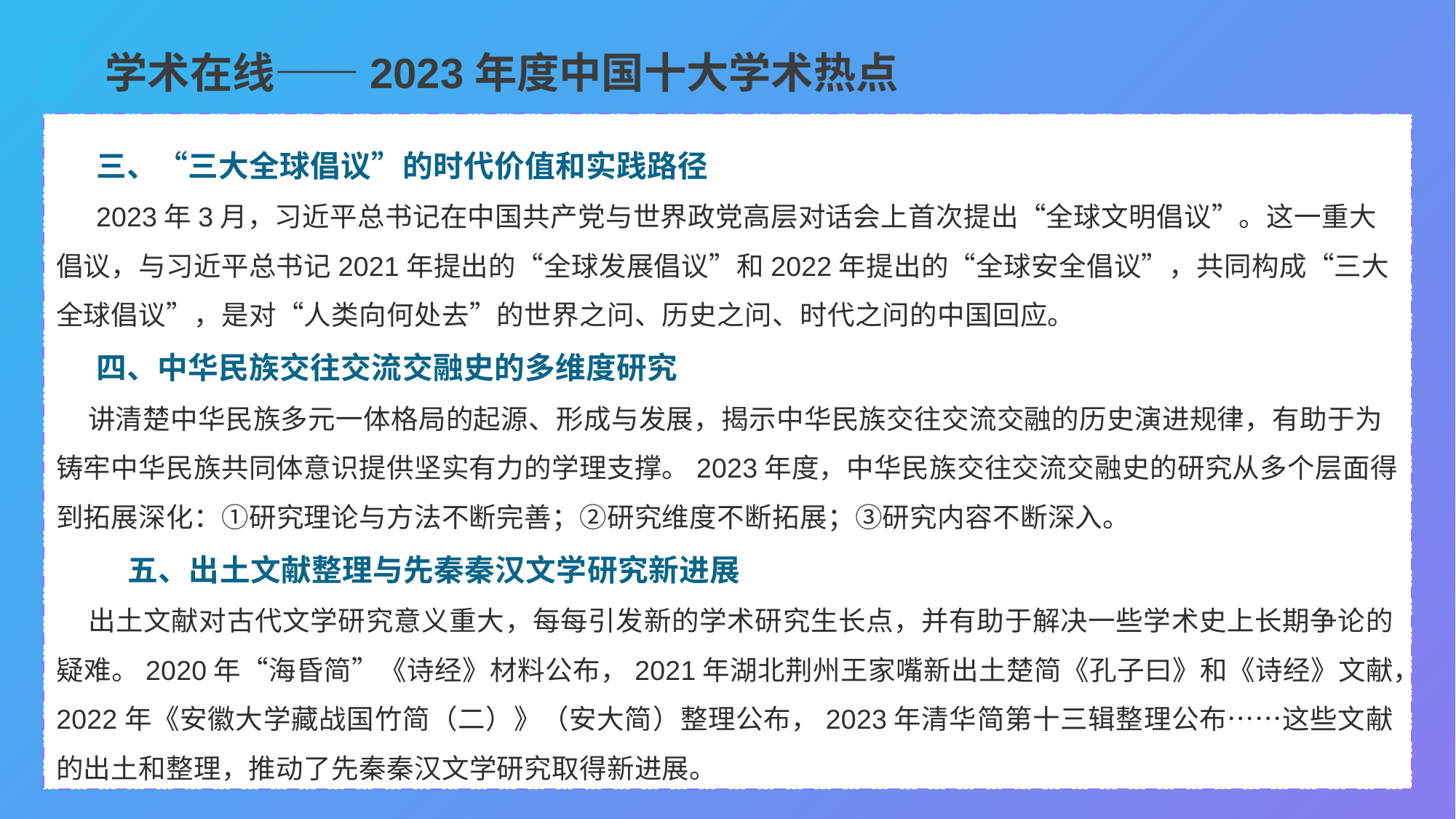

学术在线——2023年度中国十大学术热点

三、“三大全球倡议”的时代价值和实践路径
2023年3月，习近平总书记在中国共产党与世界政党高层对话会上首次提出“全球文明倡议”。这一重大倡议，与习近平总书记2021年提出的“全球发展倡议”和2022年提出的“全球安全倡议”，共同构成“三大全球倡议”，是对“人类向何处去”的世界之问、历史之问、时代之问的中国回应。
四、中华民族交往交流交融史的多维度研究
讲清楚中华民族多元一体格局的起源、形成与发展，揭示中华民族交往交流交融的历史演进规律，有助于为铸牢中华民族共同体意识提供坚实有力的学理支撑。2023年度，中华民族交往交流交融史的研究从多个层面得到拓展深化：①研究理论与方法不断完善；②研究维度不断拓展；③研究内容不断深入。
五、出土文献整理与先秦秦汉文学研究新进展
出土文献对古代文学研究意义重大，每每引发新的学术研究生长点，并有助于解决一些学术史上长期争论的疑难。2020年“海昏简”《诗经》材料公布，2021年湖北荆州王家嘴新出土楚简《孔子曰》和《诗经》文献，2022年《安徽大学藏战国竹简（二）》（安大简）整理公布，2023年清华简第十三辑整理公布……这些文献的出土和整理，推动了先秦秦汉文学研究取得新进展。